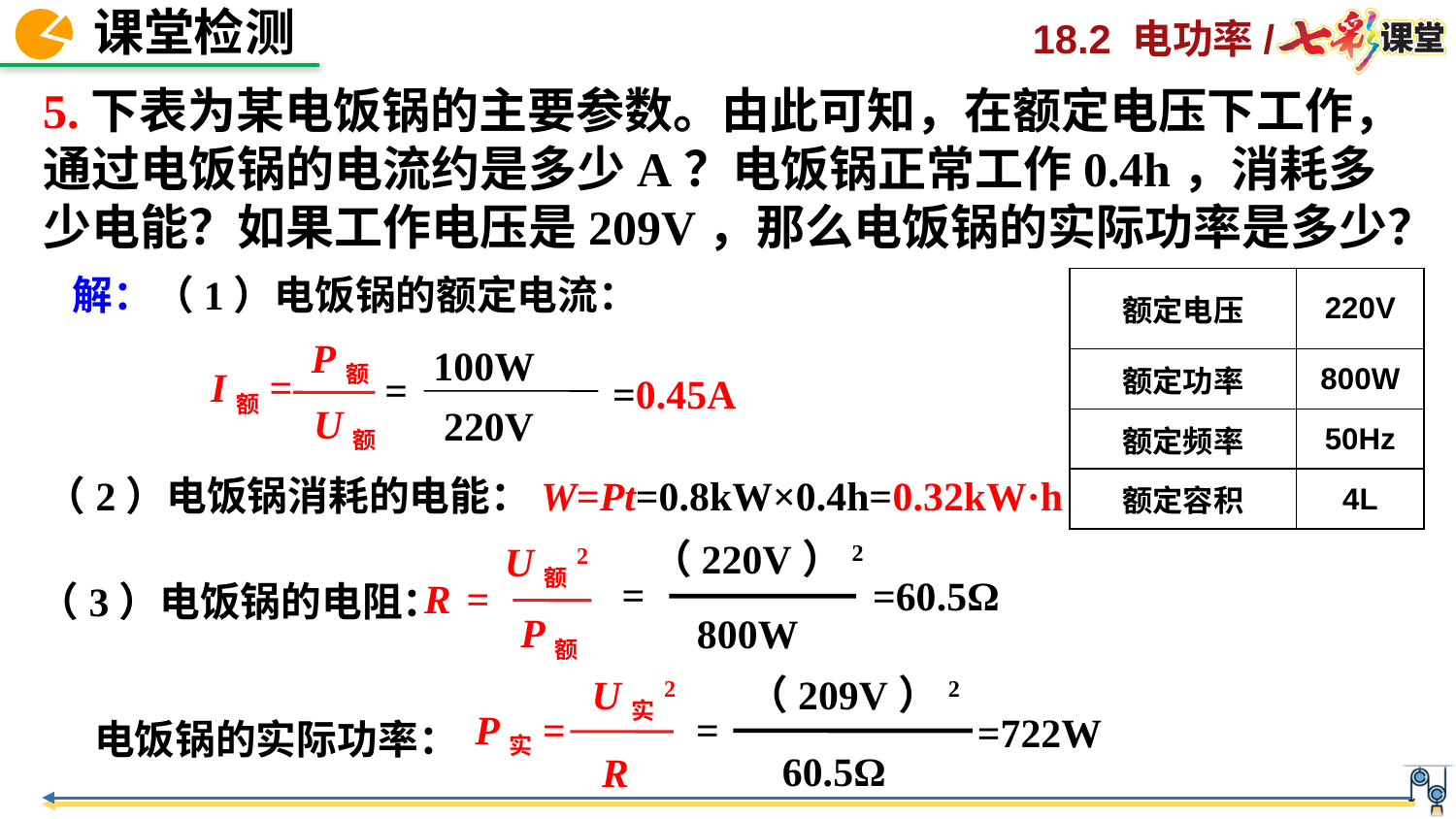

5.下表为某电饭锅的主要参数。由此可知，在额定电压下工作，通过电饭锅的电流约是多少A？电饭锅正常工作0.4h，消耗多少电能？如果工作电压是209V，那么电饭锅的实际功率是多少？
解：（1）电饭锅的额定电流：
| 额定电压 | 220V |
| --- | --- |
| 额定功率 | 800W |
| 额定频率 | 50Hz |
| 额定容积 | 4L |
P额

U额
100W
=

220V
I额=
=0.45A
（2）电饭锅消耗的电能：W=Pt=0.8kW×0.4h=0.32kW·h
（220V）2
=

800W
U额2
=
R

P额
=60.5Ω
（3）电饭锅的电阻：
U实2
P实=

R
（209V）2
=

60.5Ω
=722W
电饭锅的实际功率：